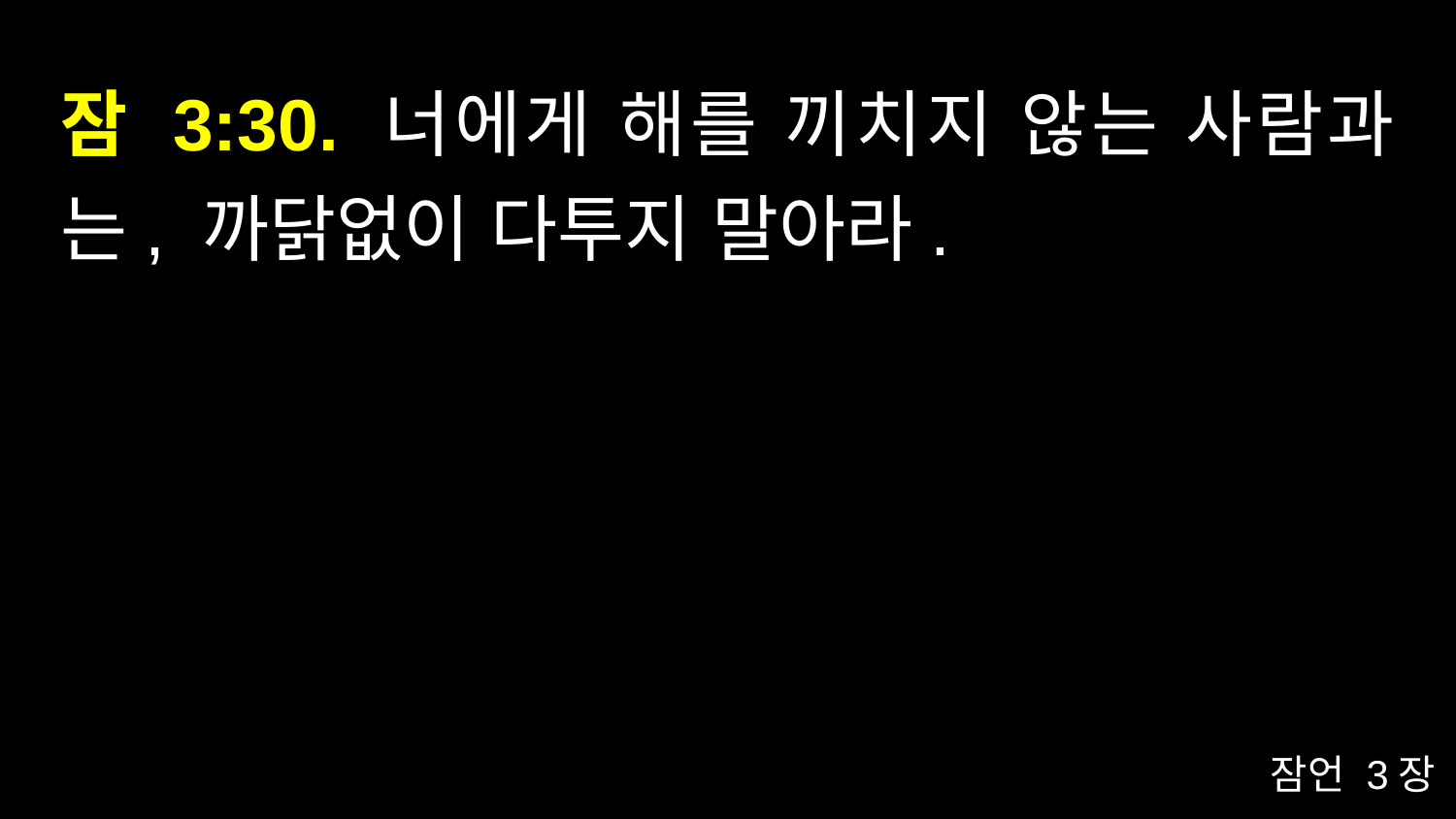

# 잠 3:30. 너에게 해를 끼치지 않는 사람과는, 까닭없이 다투지 말아라.
잠언 3장